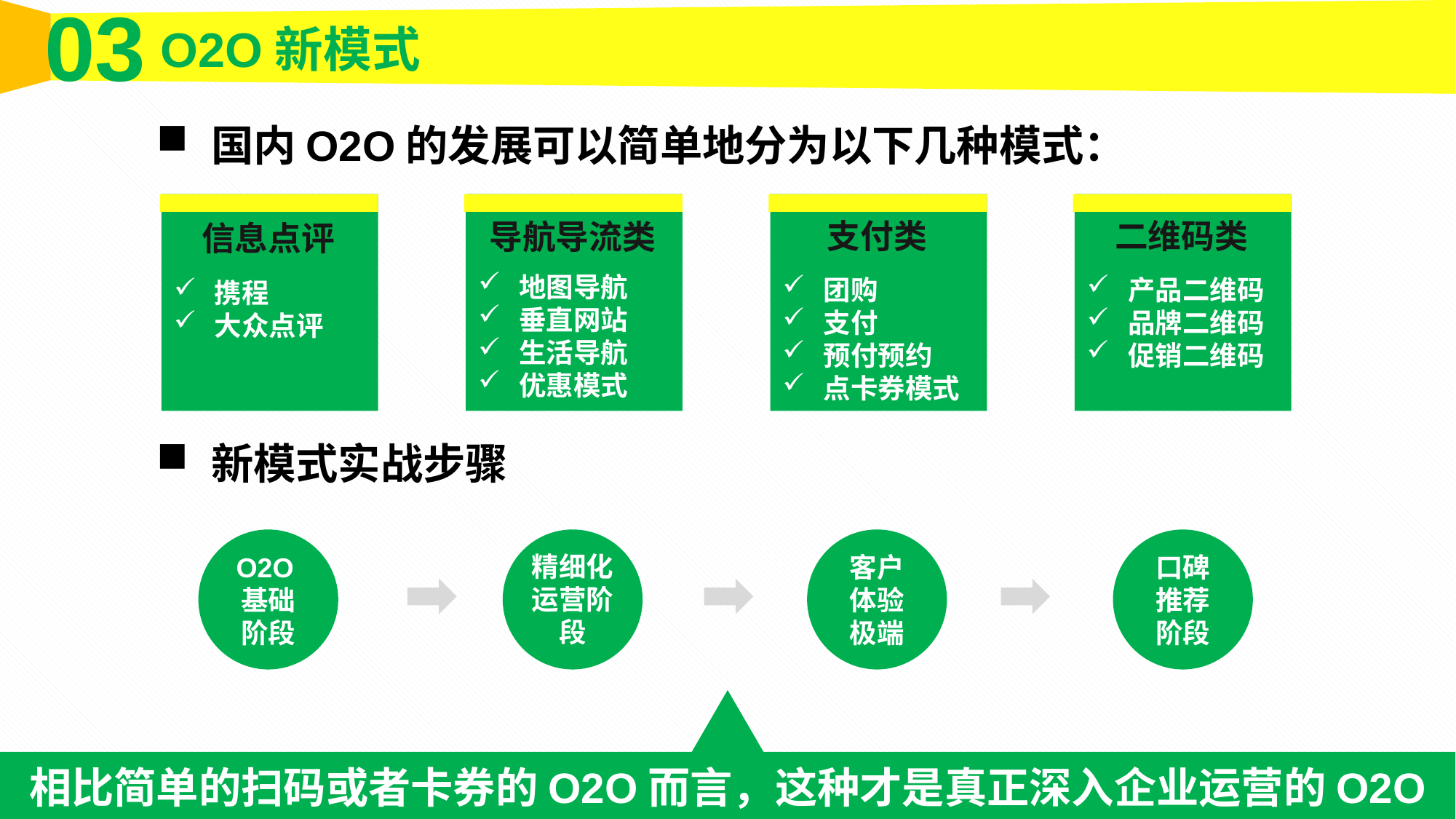

03
O2O新模式

国内O2O的发展可以简单地分为以下几种模式：

信息点评

携程
大众点评

导航导流类

地图导航
垂直网站
生活导航
优惠模式

支付类

团购
支付
预付预约
点卡券模式

二维码类

产品二维码
品牌二维码
促销二维码
新模式实战步骤
O2O基础阶段

客户体验极端
口碑推荐阶段
精细化运营阶段

相比简单的扫码或者卡券的O2O而言，这种才是真正深入企业运营的O2O